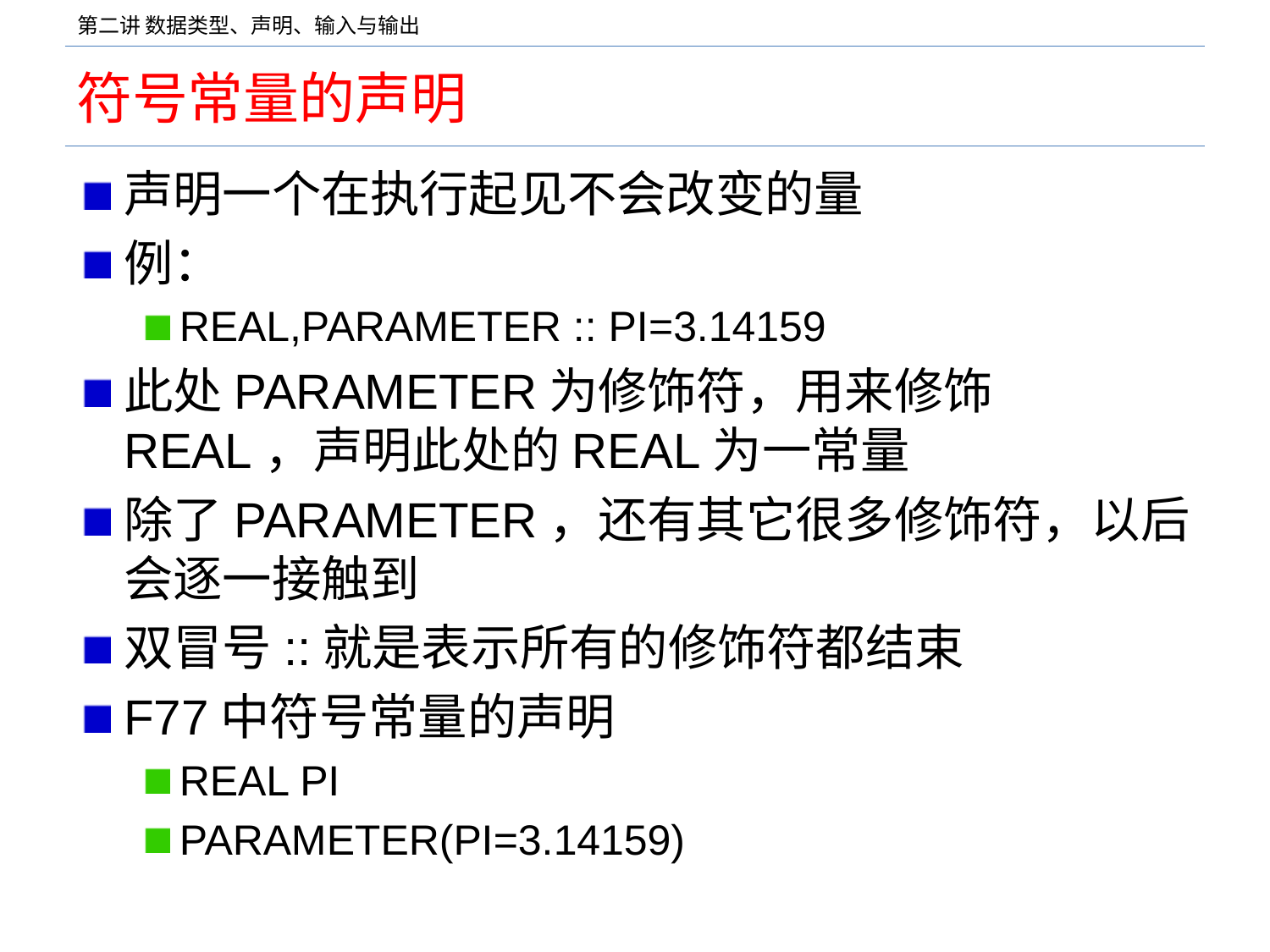

# 符号常量的声明
声明一个在执行起见不会改变的量
例：
REAL,PARAMETER :: PI=3.14159
此处PARAMETER为修饰符，用来修饰REAL，声明此处的REAL为一常量
除了PARAMETER，还有其它很多修饰符，以后会逐一接触到
双冒号::就是表示所有的修饰符都结束
F77中符号常量的声明
REAL PI
PARAMETER(PI=3.14159)